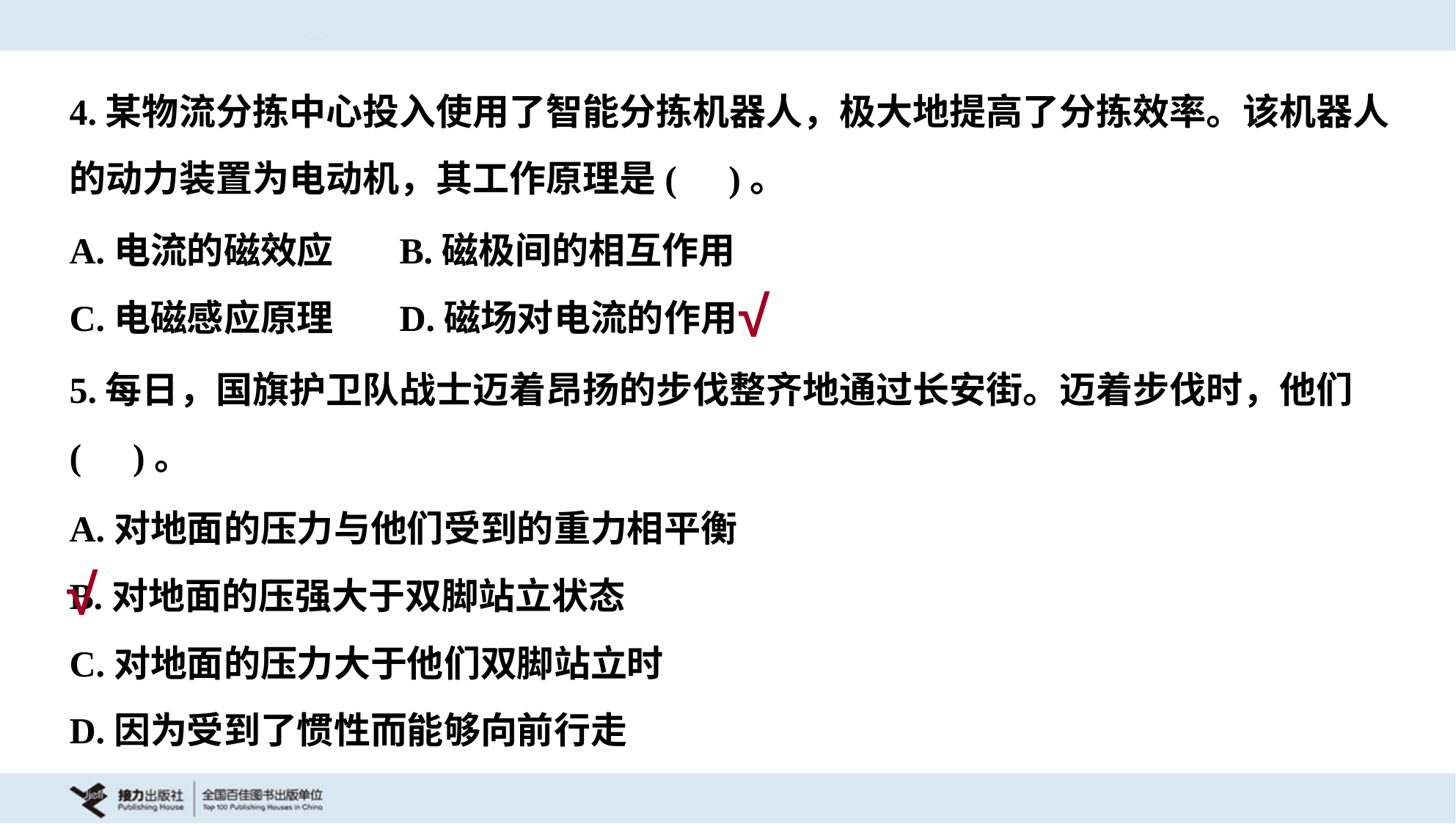

4.某物流分拣中心投入使用了智能分拣机器人，极大地提高了分拣效率。该机器人
的动力装置为电动机，其工作原理是(     )。
A.电流的磁效应	B.磁极间的相互作用
C.电磁感应原理	D.磁场对电流的作用
√
5.每日，国旗护卫队战士迈着昂扬的步伐整齐地通过长安街。迈着步伐时，他们
(     )。
A.对地面的压力与他们受到的重力相平衡
B.对地面的压强大于双脚站立状态
C.对地面的压力大于他们双脚站立时
D.因为受到了惯性而能够向前行走
√